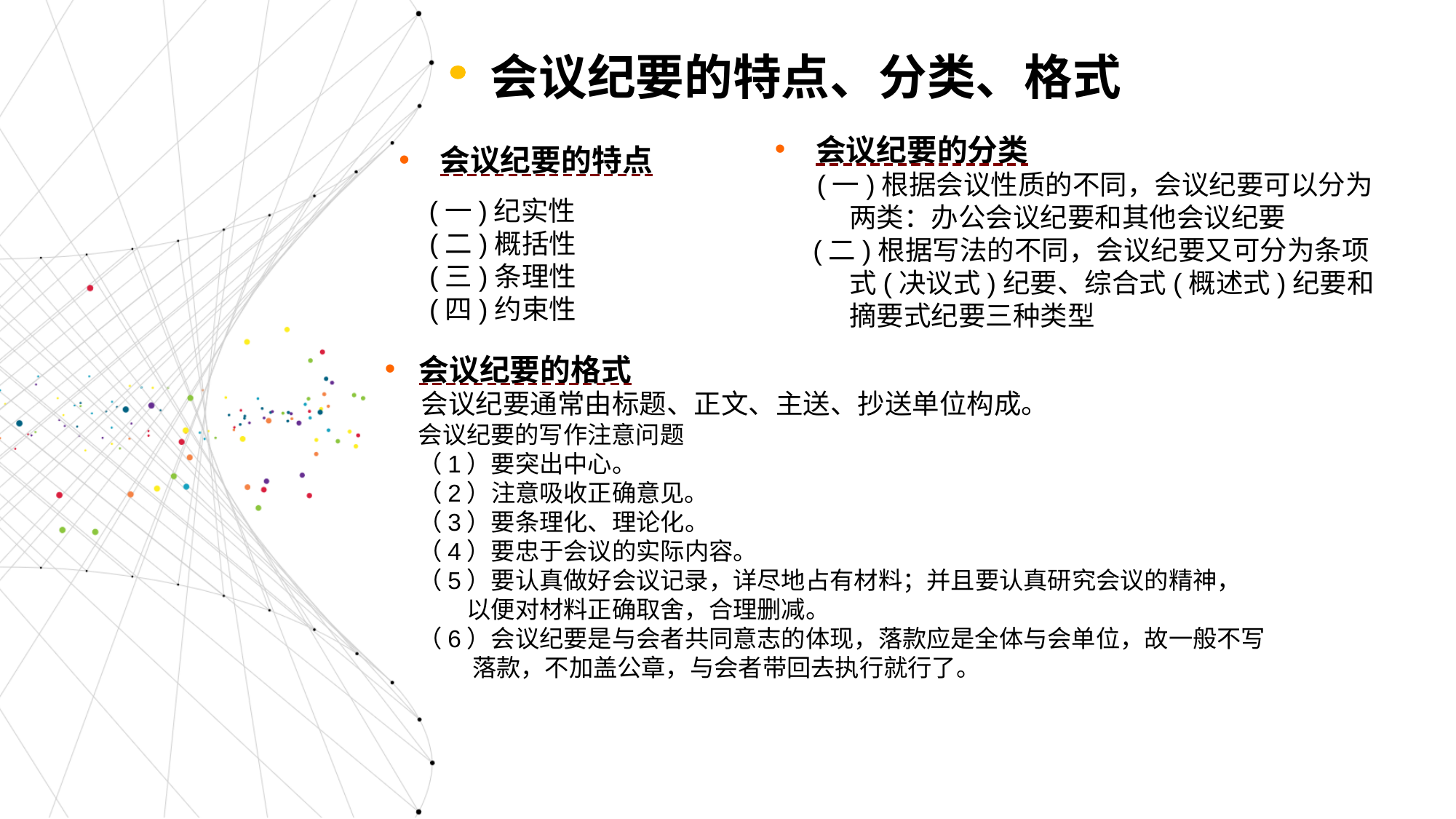

会议纪要的特点、分类、格式

会议纪要的特点
     (一)纪实性
    (二)概括性
    (三)条理性
    (四)约束性

会议纪要的分类
       (一)根据会议性质的不同，会议纪要可以分为
           两类：办公会议纪要和其他会议纪要
     (二)根据写法的不同，会议纪要又可分为条项
           式(决议式)纪要、综合式(概述式)纪要和
           摘要式纪要三种类型

会议纪要的格式
      会议纪要通常由标题、正文、主送、抄送单位构成。
      会议纪要的写作注意问题
     （1）要突出中心。
     （2）注意吸收正确意见。
     （3）要条理化、理论化。
     （4）要忠于会议的实际内容。
     （5）要认真做好会议记录，详尽地占有材料；并且要认真研究会议的精神，
              以便对材料正确取舍，合理删减。
     （6）会议纪要是与会者共同意志的体现，落款应是全体与会单位，故一般不写
               落款，不加盖公章，与会者带回去执行就行了。